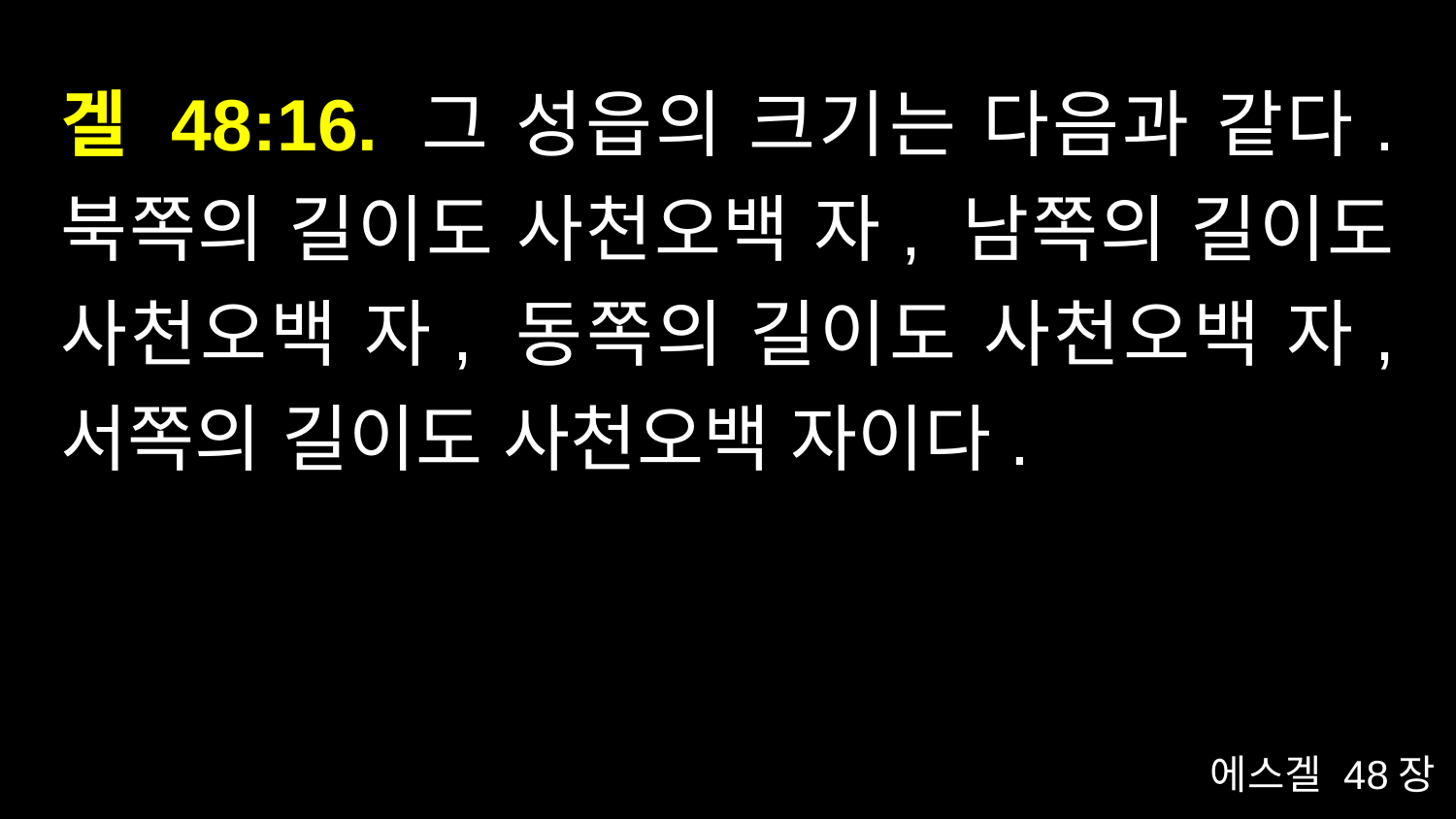

# 겔 48:16. 그 성읍의 크기는 다음과 같다. 북쪽의 길이도 사천오백 자, 남쪽의 길이도 사천오백 자, 동쪽의 길이도 사천오백 자, 서쪽의 길이도 사천오백 자이다.
에스겔 48장